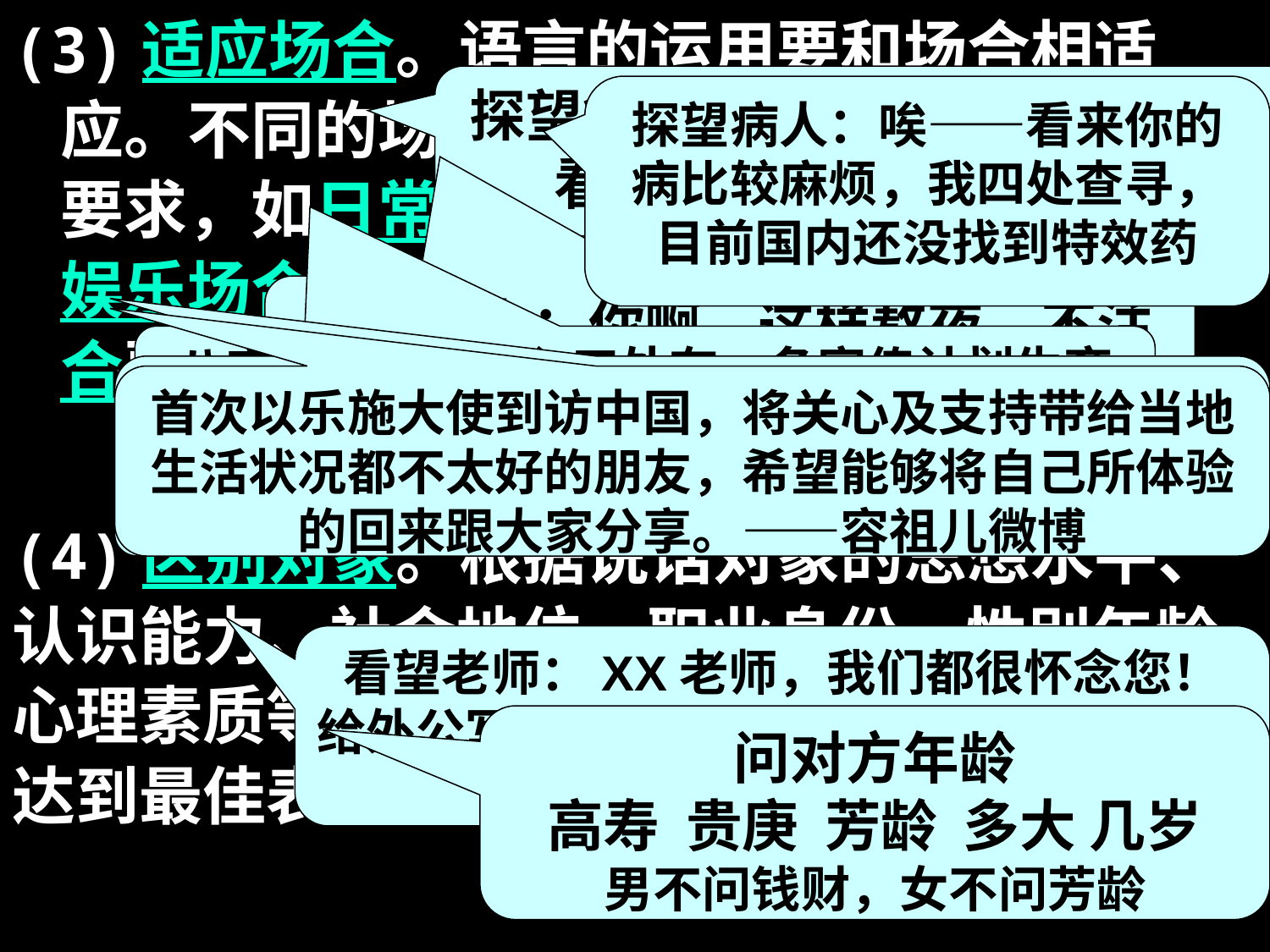

(3)适应场合。语言的运用要和场合相适应。不同的场合对语言的使用有不同的要求，如日常场合要求说话自然、亲切，娱乐场合要求说话生动、风趣，正式场合要求说话严肃、庄重、规范。

探望病人：哇——你病得不轻啊，看你怎么瘦成这副模样了
探望病人：唉——看来你的病比较麻烦，我四处查寻，目前国内还没找到特效药
看望病人：你啊，这样熬夜，不注意身体，说不定哪天就倒下了。
八宝山火葬场的入口处有一条宣传计划生育的标语：“经济搞上去，人口降下来。”
宪哥问杨丞琳，对日抗战几年？ 她说：“是11年吗？”宪哥告诉她：“你多打三年啊！”杨丞琳回答：“才8年而已喔！”
首次以乐施大使到访中国，将关心及支持带给当地生活状况都不太好的朋友，希望能够将自己所体验的回来跟大家分享。——容祖儿微博
至于你信不信，我反正信了。
——铁道部新闻发言人王勇平
(4)区别对象。根据说话对象的思想水平、认识能力、社会地位、职业身份、性别年龄、心理素质等综合因素，选择恰到好处的语句，达到最佳表达效果。

看望老师：XX老师，我们都很怀念您！
给外公写信：您永远活在我们心中！
                      您音容宛在！
问对方年龄
高寿  贵庚  芳龄  多大 几岁
男不问钱财，女不问芳龄